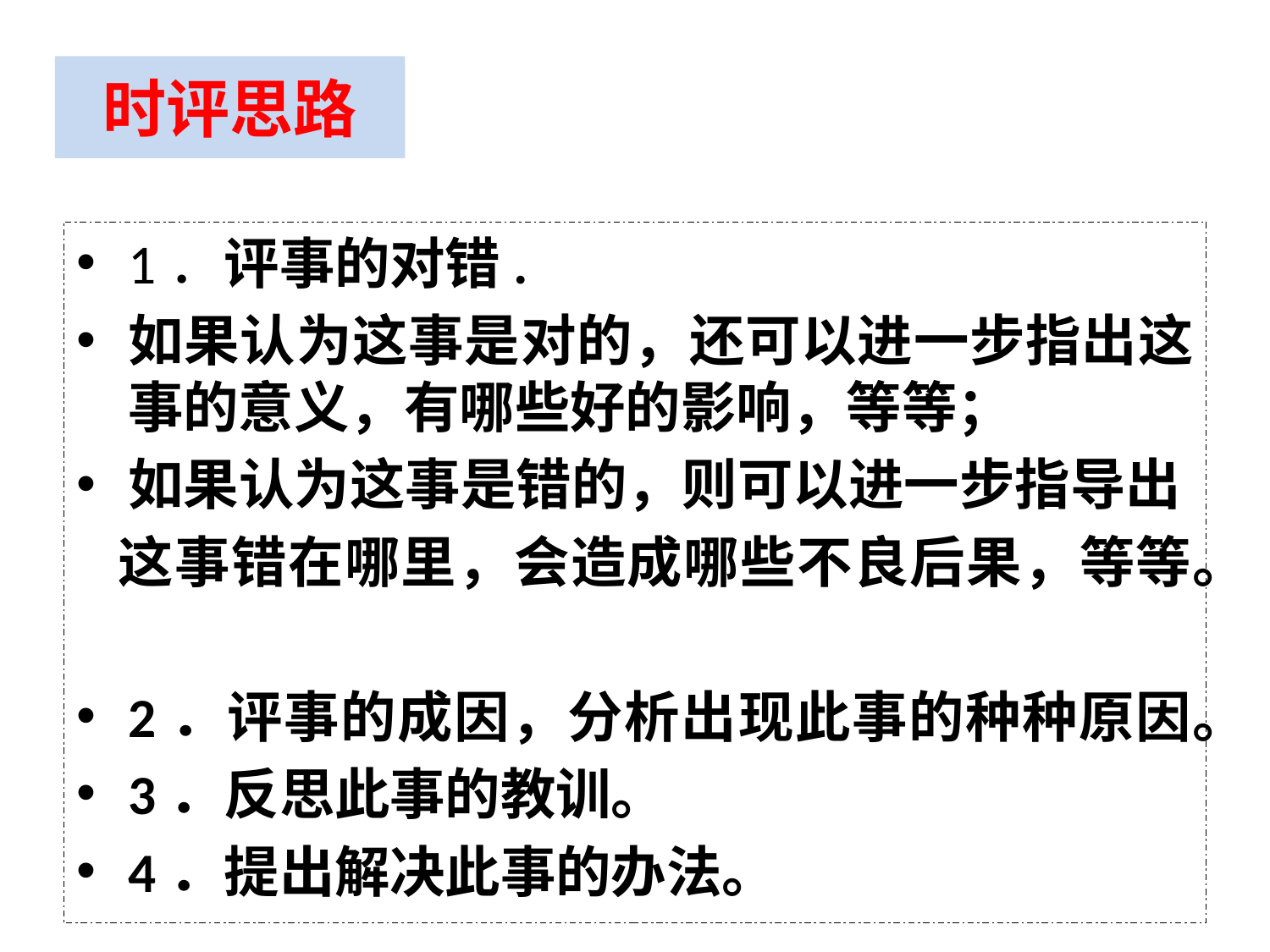

时评思路
1．评事的对错.
如果认为这事是对的，还可以进一步指出这事的意义，有哪些好的影响，等等；
如果认为这事是错的，则可以进一步指导出
  这事错在哪里，会造成哪些不良后果，等等。

2．评事的成因，分析出现此事的种种原因。
3．反思此事的教训。
4．提出解决此事的办法。